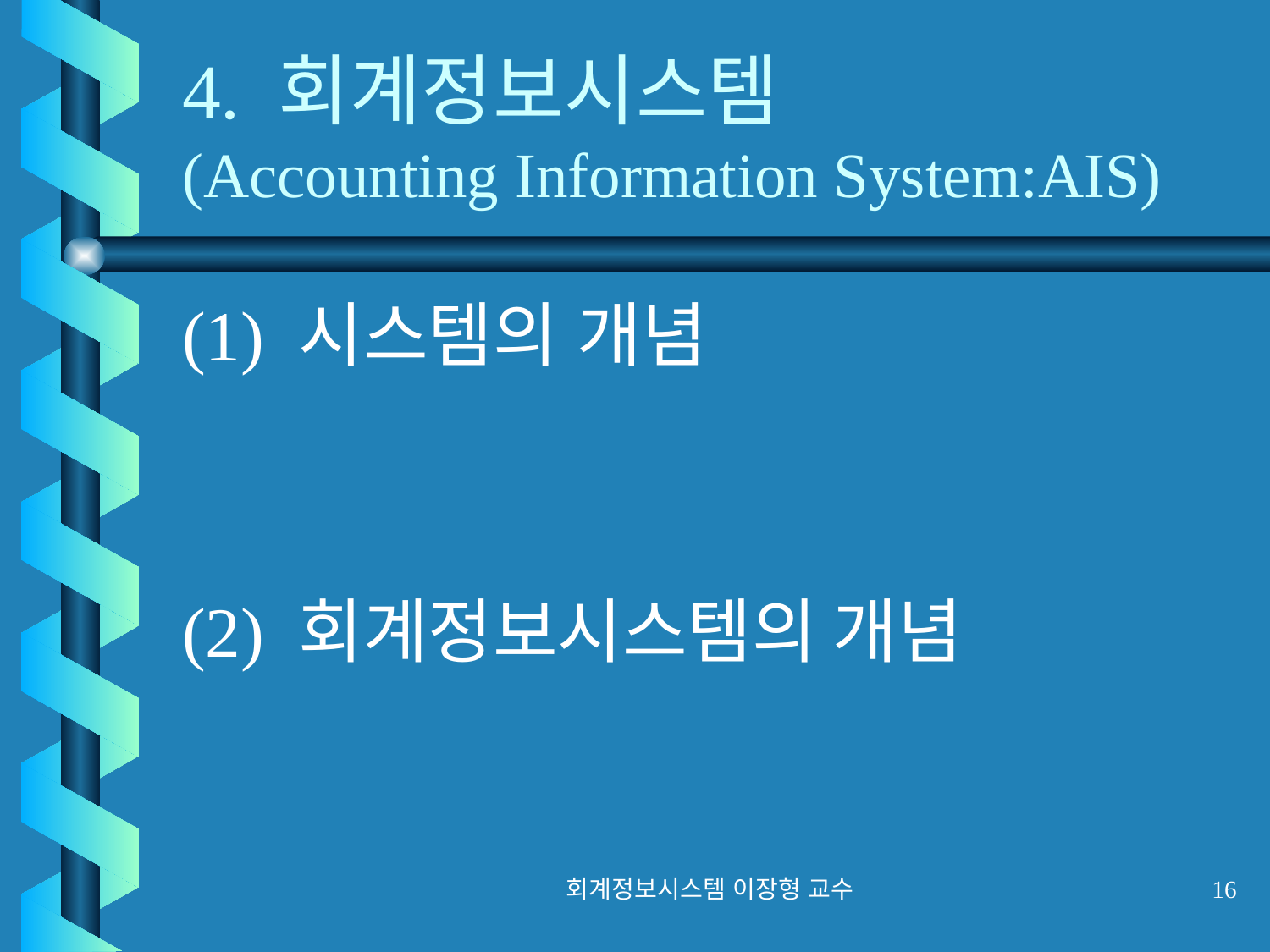

# 4. 회계정보시스템 (Accounting Information System:AIS)
(1) 시스템의 개념

(2) 회계정보시스템의 개념
회계정보시스템 이장형 교수
16